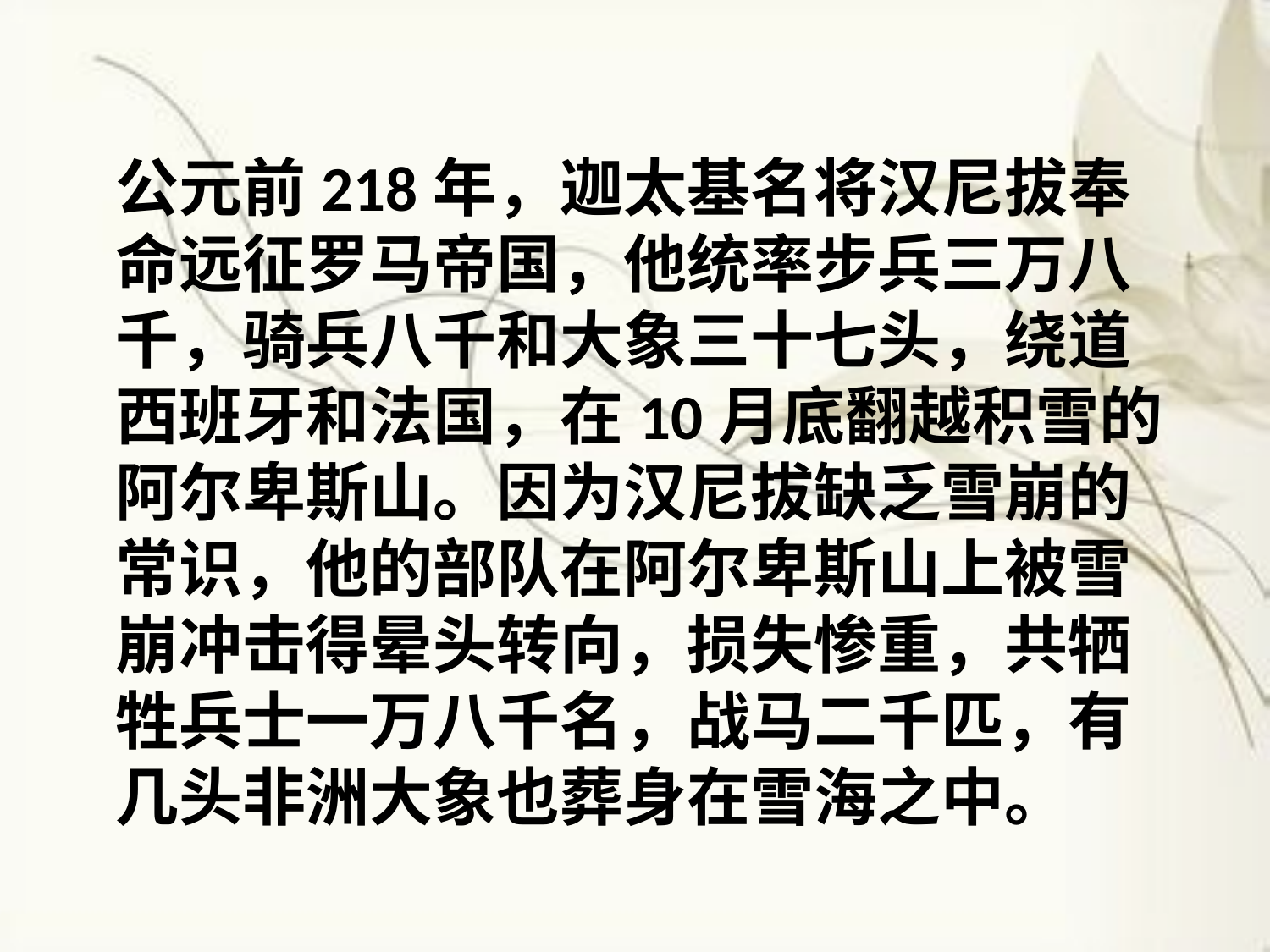

公元前218年，迦太基名将汉尼拔奉命远征罗马帝国，他统率步兵三万八千，骑兵八千和大象三十七头，绕道西班牙和法国，在10月底翻越积雪的阿尔卑斯山。因为汉尼拔缺乏雪崩的常识，他的部队在阿尔卑斯山上被雪崩冲击得晕头转向，损失惨重，共牺牲兵士一万八千名，战马二千匹，有几头非洲大象也葬身在雪海之中。